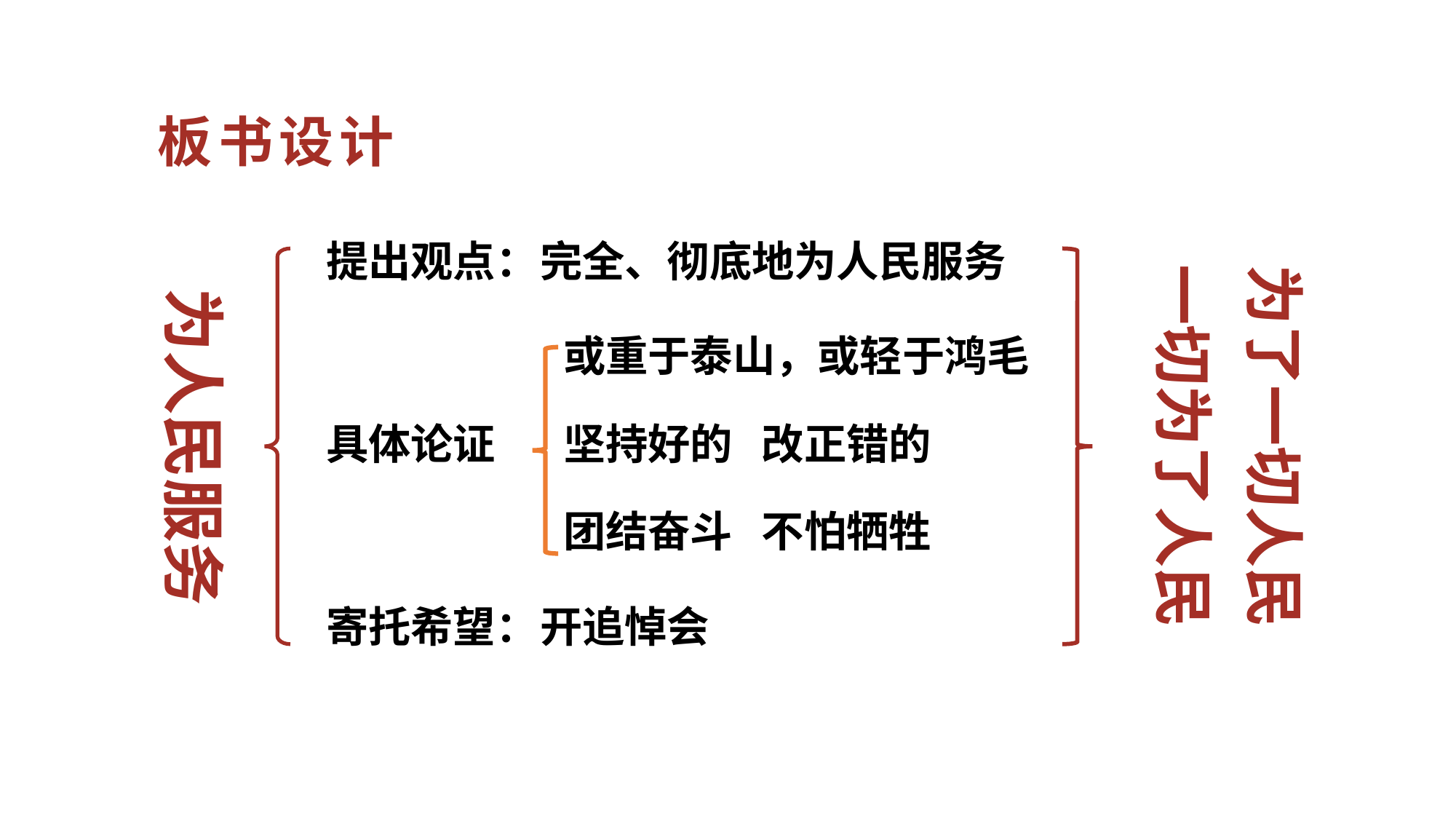

板书设计
提出观点：
完全、彻底地为人民服务
一切为了人民
为了一切人民

为人民服务
或重于泰山，或轻于鸿毛

具体论证
坚持好的   改正错的
团结奋斗   不怕牺牲
寄托希望：
开追悼会